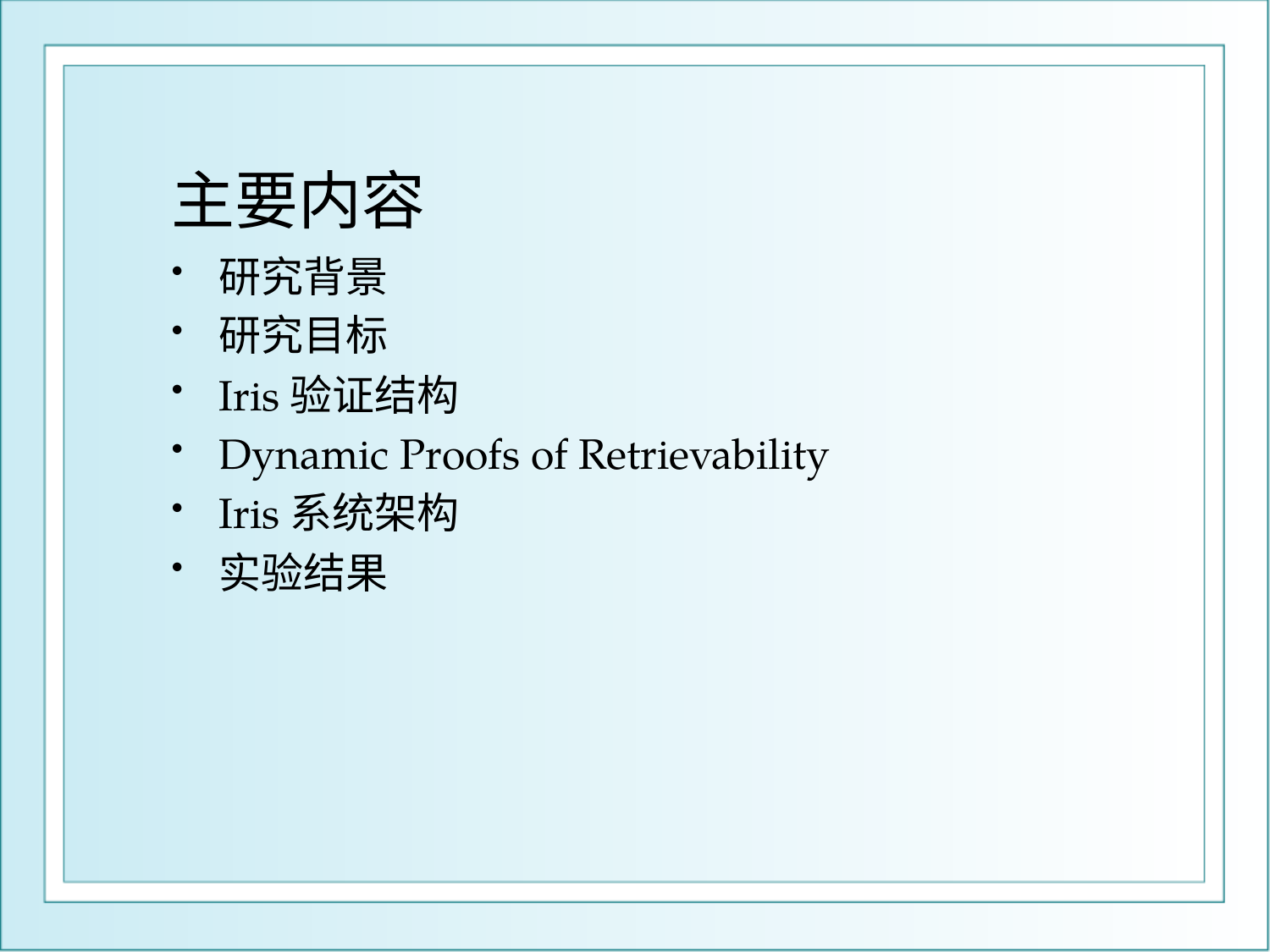

# 主要内容
研究背景
研究目标
Iris验证结构
Dynamic Proofs of Retrievability
Iris系统架构
实验结果